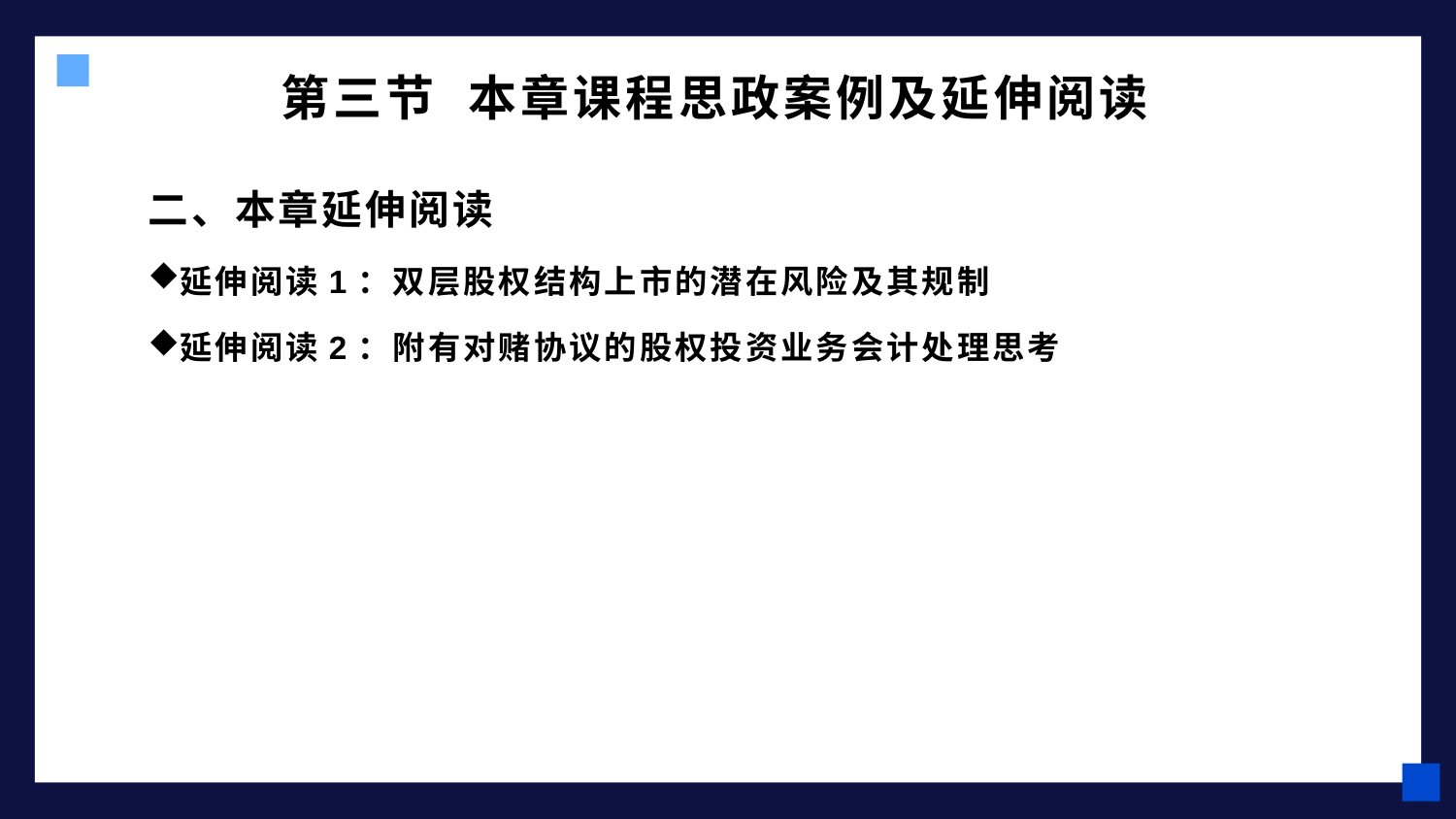

# 第三节  本章课程思政案例及延伸阅读
二、本章延伸阅读
延伸阅读1：双层股权结构上市的潜在风险及其规制
延伸阅读2：附有对赌协议的股权投资业务会计处理思考